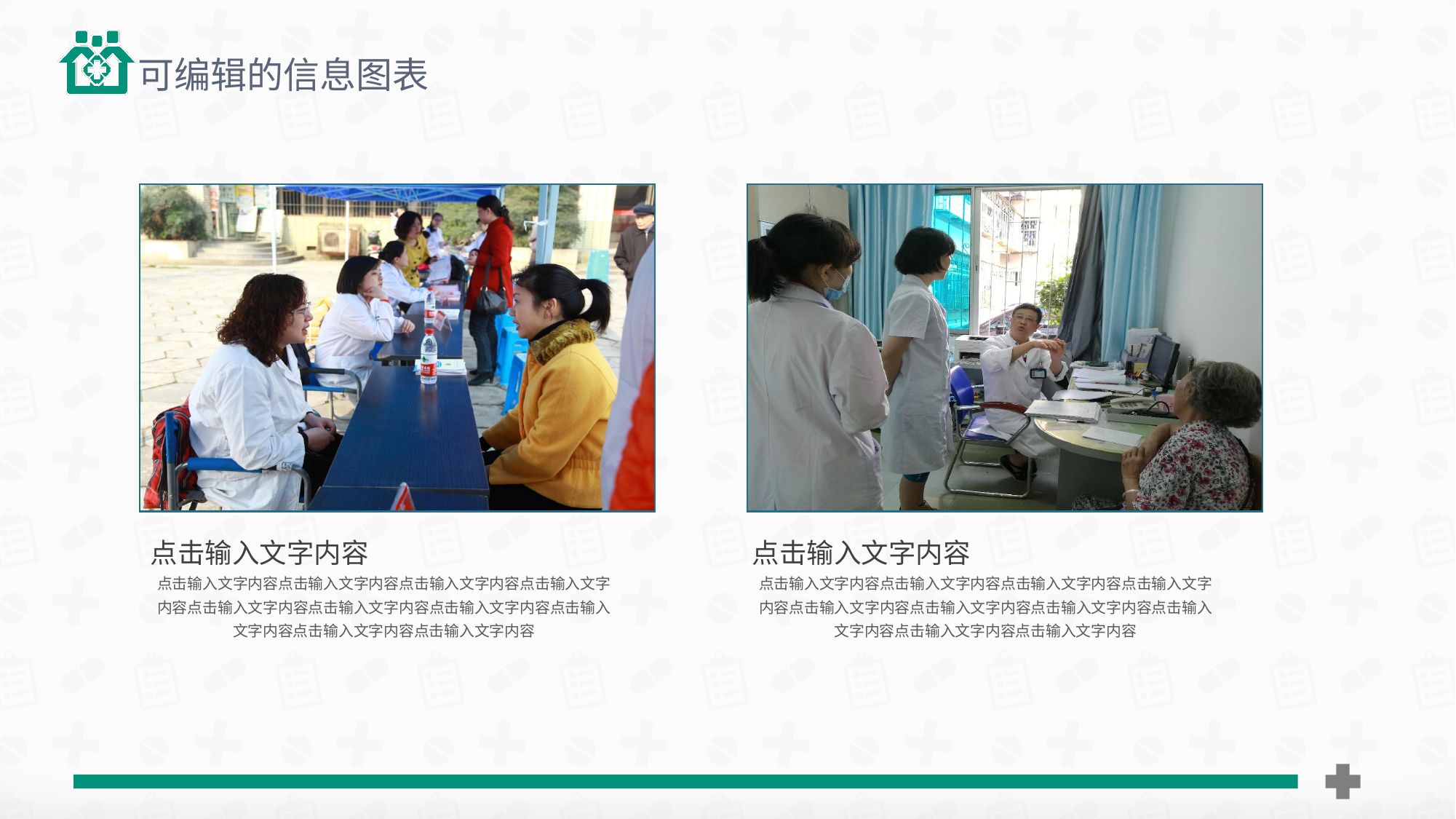

可编辑的信息图表

点击输入文字内容
点击输入文字内容
点击输入文字内容点击输入文字内容点击输入文字内容点击输入文字内容点击输入文字内容点击输入文字内容点击输入文字内容点击输入文字内容点击输入文字内容点击输入文字内容

点击输入文字内容点击输入文字内容点击输入文字内容点击输入文字内容点击输入文字内容点击输入文字内容点击输入文字内容点击输入文字内容点击输入文字内容点击输入文字内容